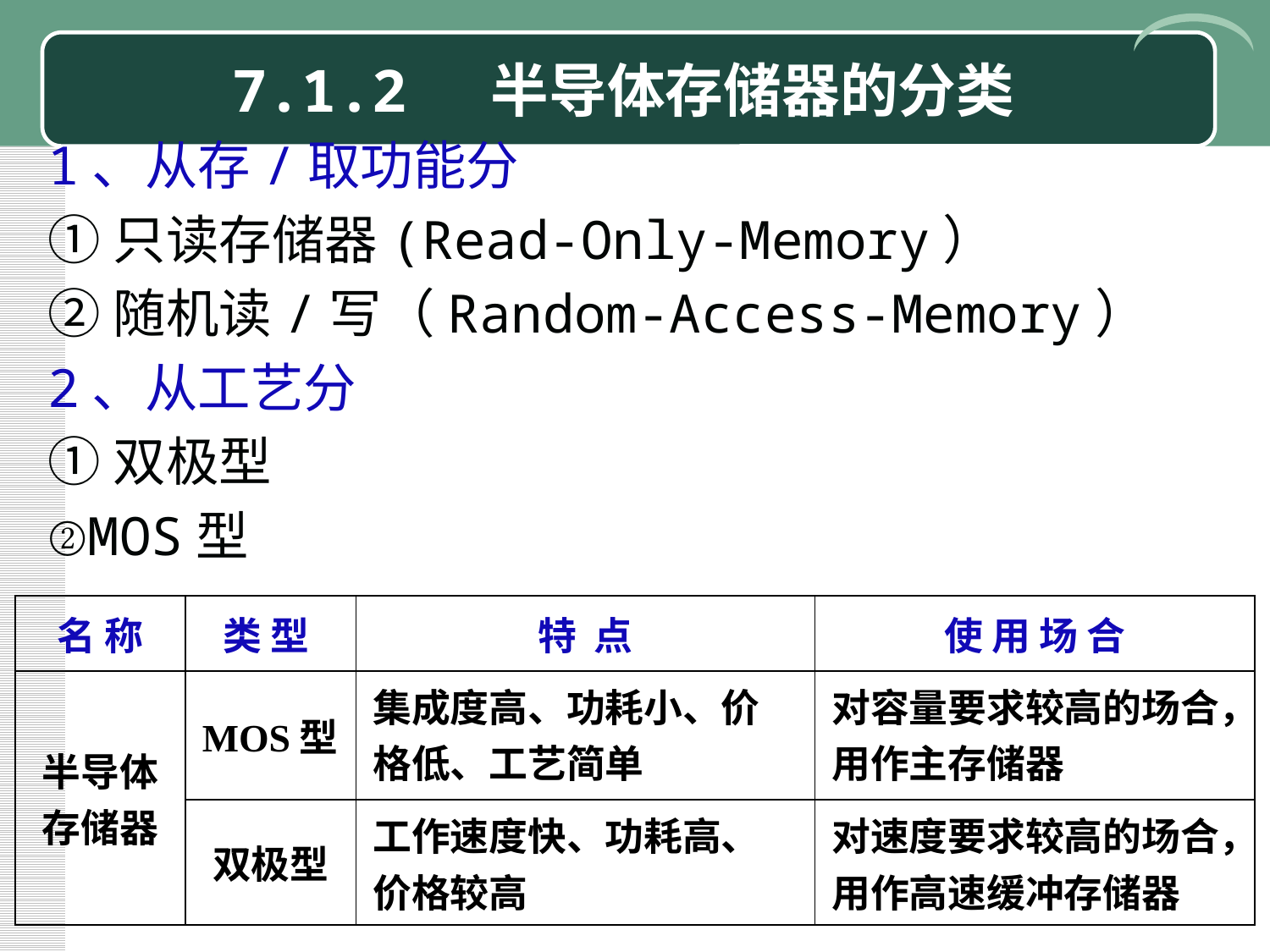

# 7.1.2  半导体存储器的分类
1、从存/取功能分
①只读存储器(Read-Only-Memory）
②随机读/写（Random-Access-Memory）
2、从工艺分
①双极型
②MOS型

| 名 称 | 类 型 | 特 点 | 使 用 场 合 |
| --- | --- | --- | --- |
| 半导体 存储器 | MOS型 | 集成度高、功耗小、价格低、工艺简单 | 对容量要求较高的场合，用作主存储器 |
|  | 双极型 | 工作速度快、功耗高、价格较高 | 对速度要求较高的场合，用作高速缓冲存储器 |